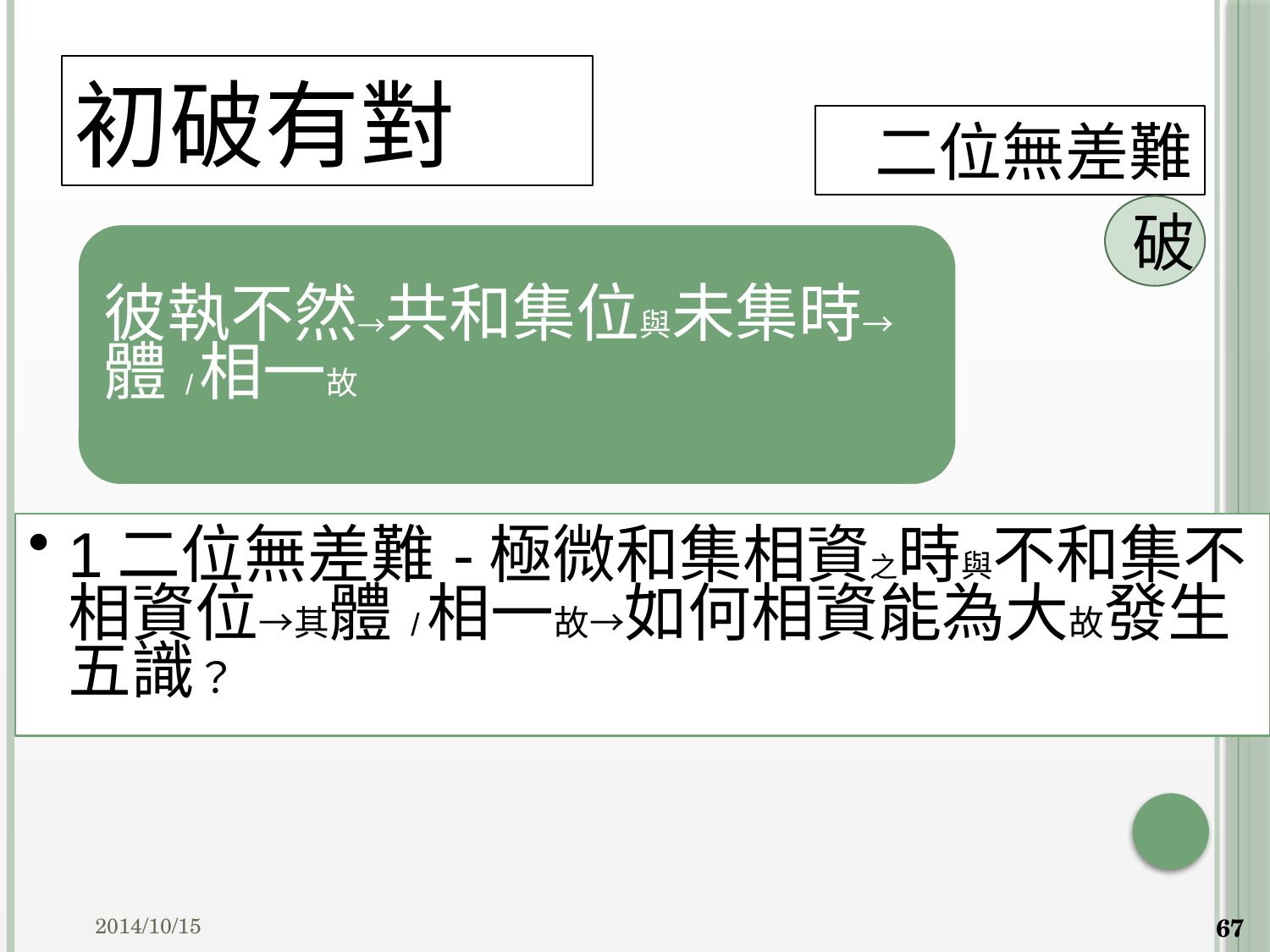

# 初破有對
二位無差難
彼執不然→共和集位與未集時→體/相一故
1二位無差難-極微和集相資之時與不和集不相資位→其體/相一故→如何相資能為大故發生五識？
破
67
2014/10/15